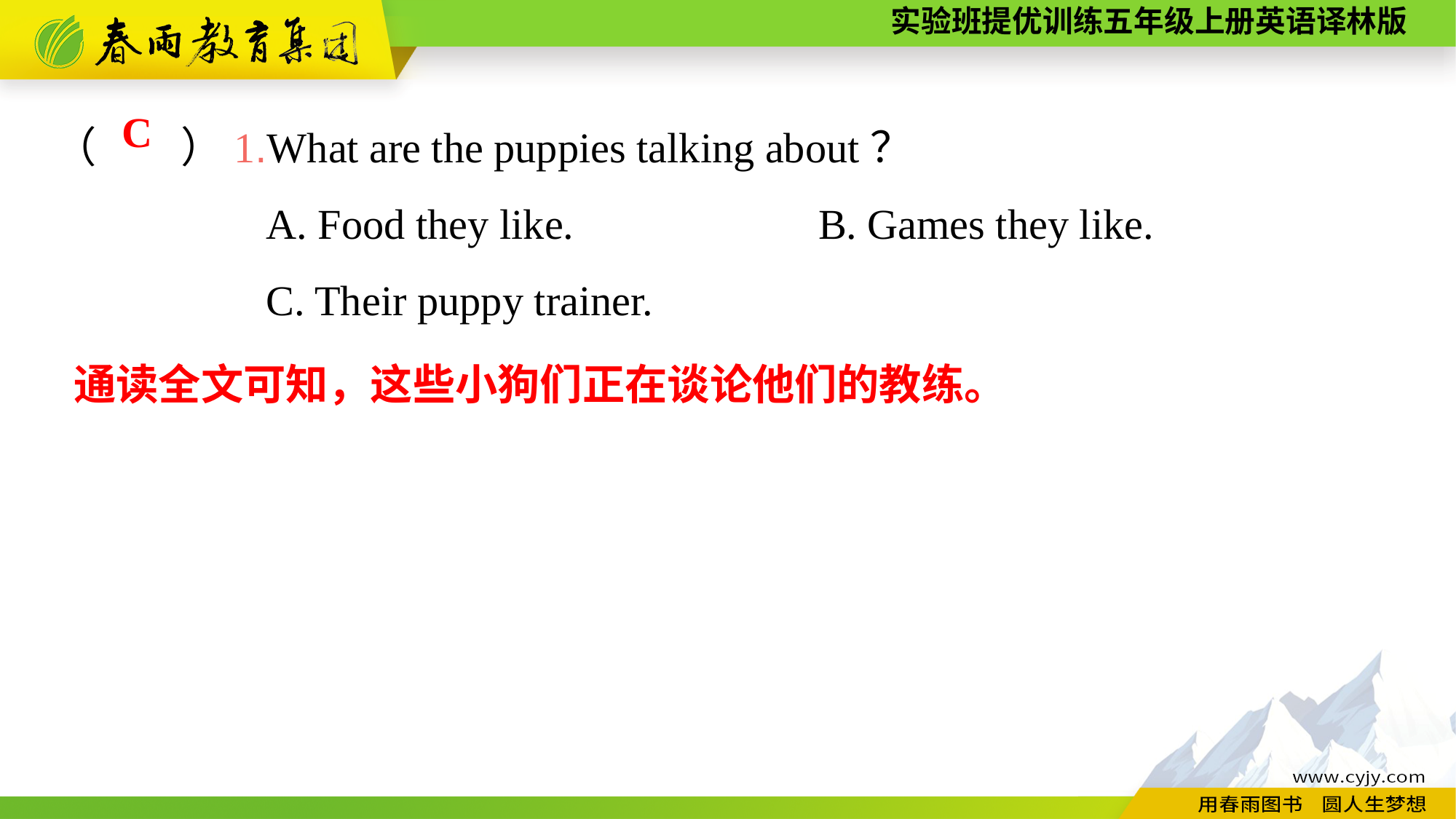

（　　）1.What are the puppies talking about？
A. Food they like.　　　	B. Games they like.
C. Their puppy trainer.
C
通读全文可知，这些小狗们正在谈论他们的教练。